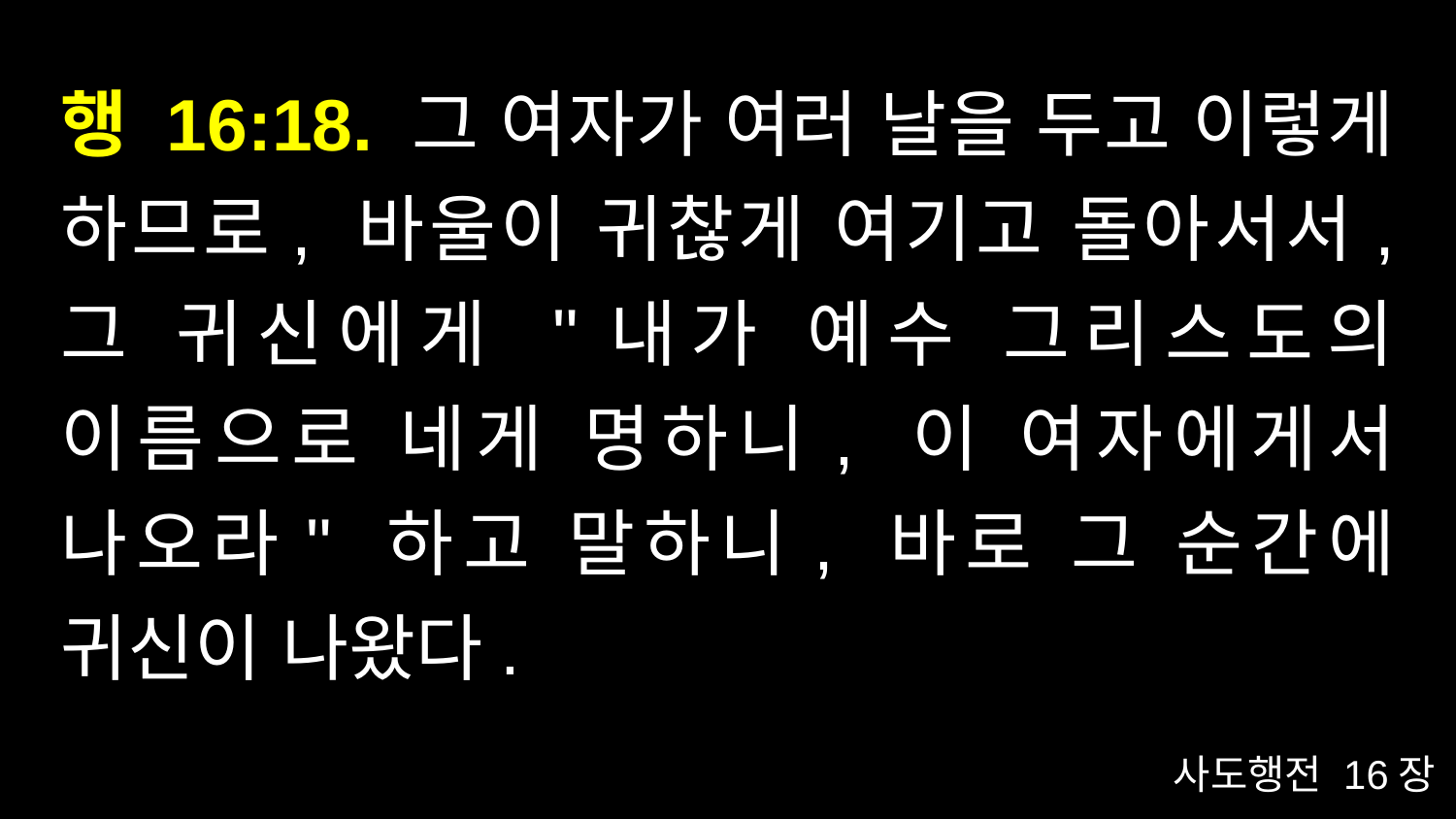

# 행 16:18. 그 여자가 여러 날을 두고 이렇게 하므로, 바울이 귀찮게 여기고 돌아서서, 그 귀신에게 "내가 예수 그리스도의 이름으로 네게 명하니, 이 여자에게서 나오라" 하고 말하니, 바로 그 순간에 귀신이 나왔다.
사도행전 16장